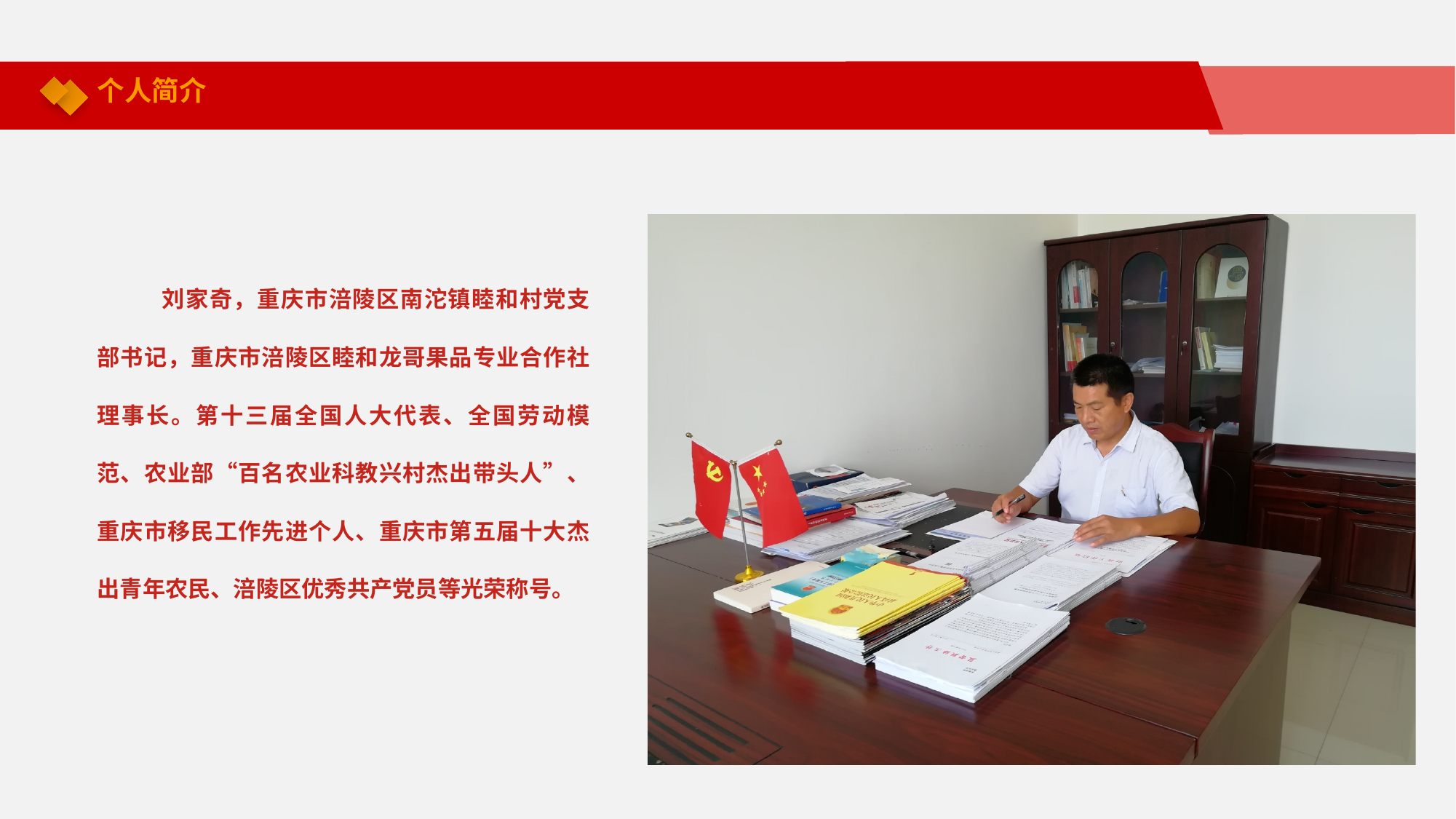

个人简介

刘家奇，重庆市涪陵区南沱镇睦和村党支部书记，重庆市涪陵区睦和龙哥果品专业合作社理事长。第十三届全国人大代表、全国劳动模范、农业部“百名农业科教兴村杰出带头人”、重庆市移民工作先进个人、重庆市第五届十大杰出青年农民、涪陵区优秀共产党员等光荣称号。